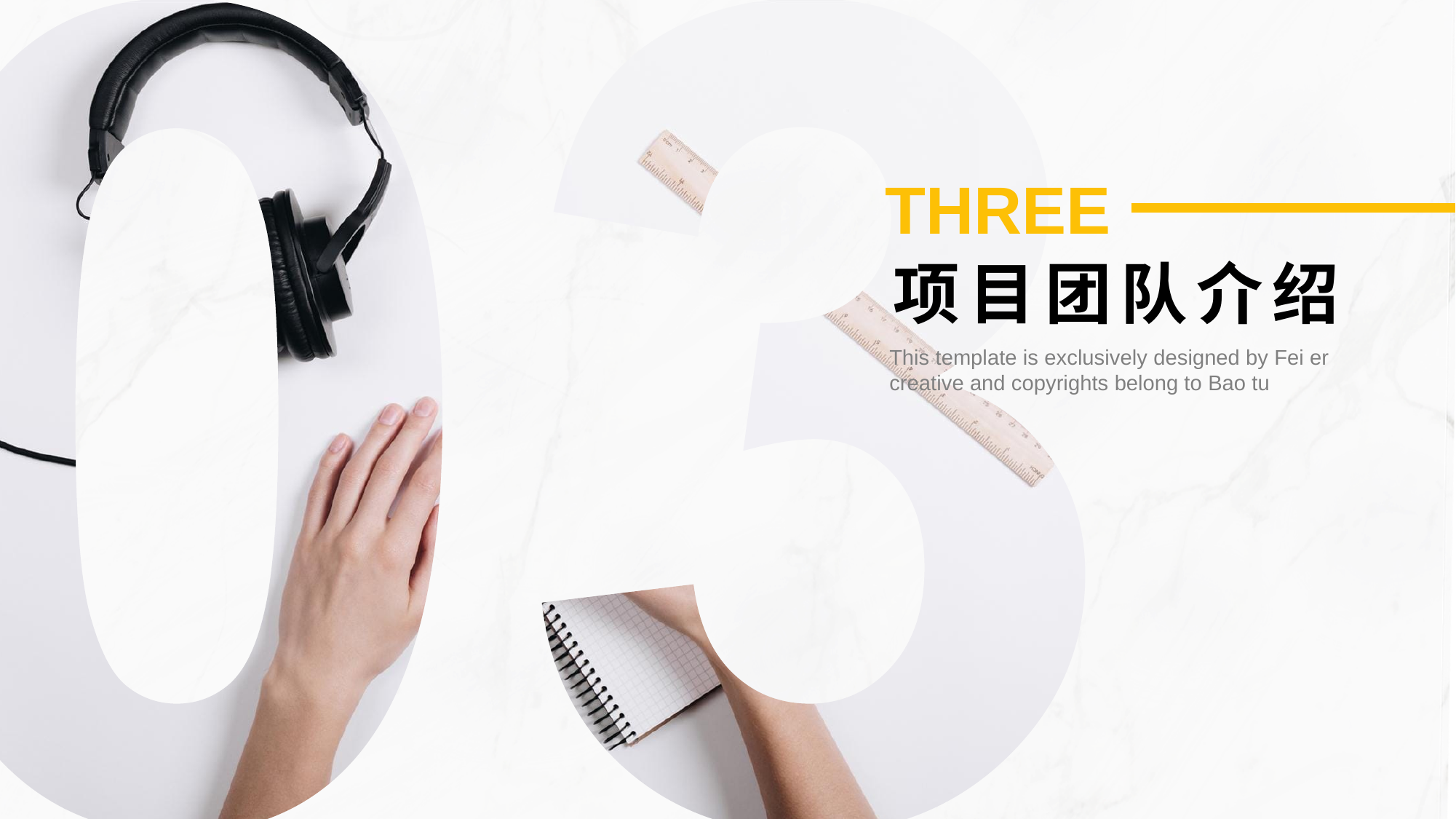

THREE
项目团队介绍
This template is exclusively designed by Fei er creative and copyrights belong to Bao tu